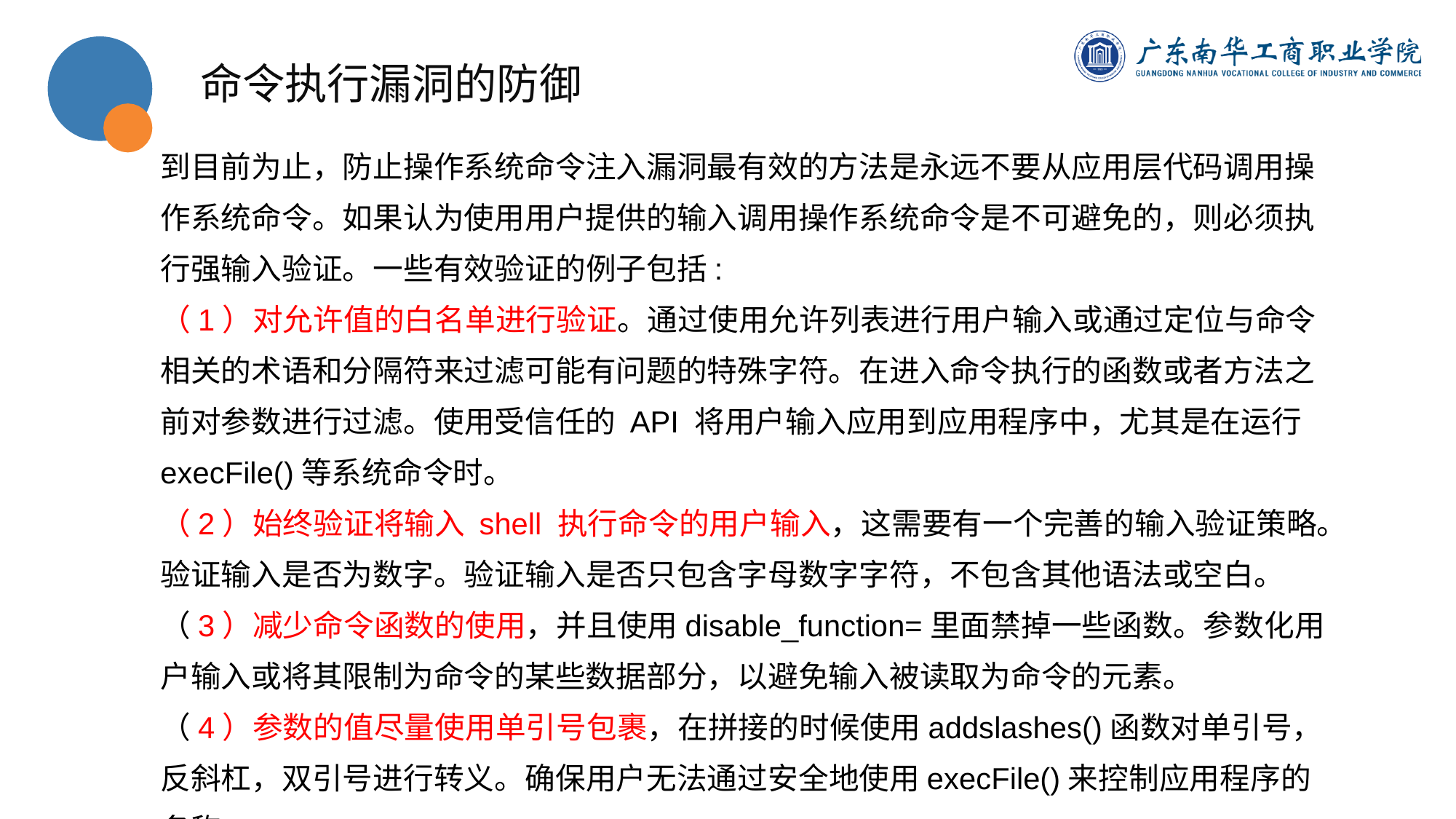

命令执行漏洞的防御

到目前为止，防止操作系统命令注入漏洞最有效的方法是永远不要从应用层代码调用操作系统命令。如果认为使用用户提供的输入调用操作系统命令是不可避免的，则必须执行强输入验证。一些有效验证的例子包括:
（1）对允许值的白名单进行验证。通过使用允许列表进行用户输入或通过定位与命令相关的术语和分隔符来过滤可能有问题的特殊字符。在进入命令执行的函数或者方法之前对参数进行过滤。使用受信任的 API 将用户输入应用到应用程序中，尤其是在运行execFile()等系统命令时。
（2）始终验证将输入 shell 执行命令的用户输入，这需要有一个完善的输入验证策略。验证输入是否为数字。验证输入是否只包含字母数字字符，不包含其他语法或空白。
（3）减少命令函数的使用，并且使用disable_function=里面禁掉一些函数。参数化用户输入或将其限制为命令的某些数据部分，以避免输入被读取为命令的元素。
（4）参数的值尽量使用单引号包裹，在拼接的时候使用addslashes()函数对单引号，反斜杠，双引号进行转义。确保用户无法通过安全地使用execFile()来控制应用程序的名称。